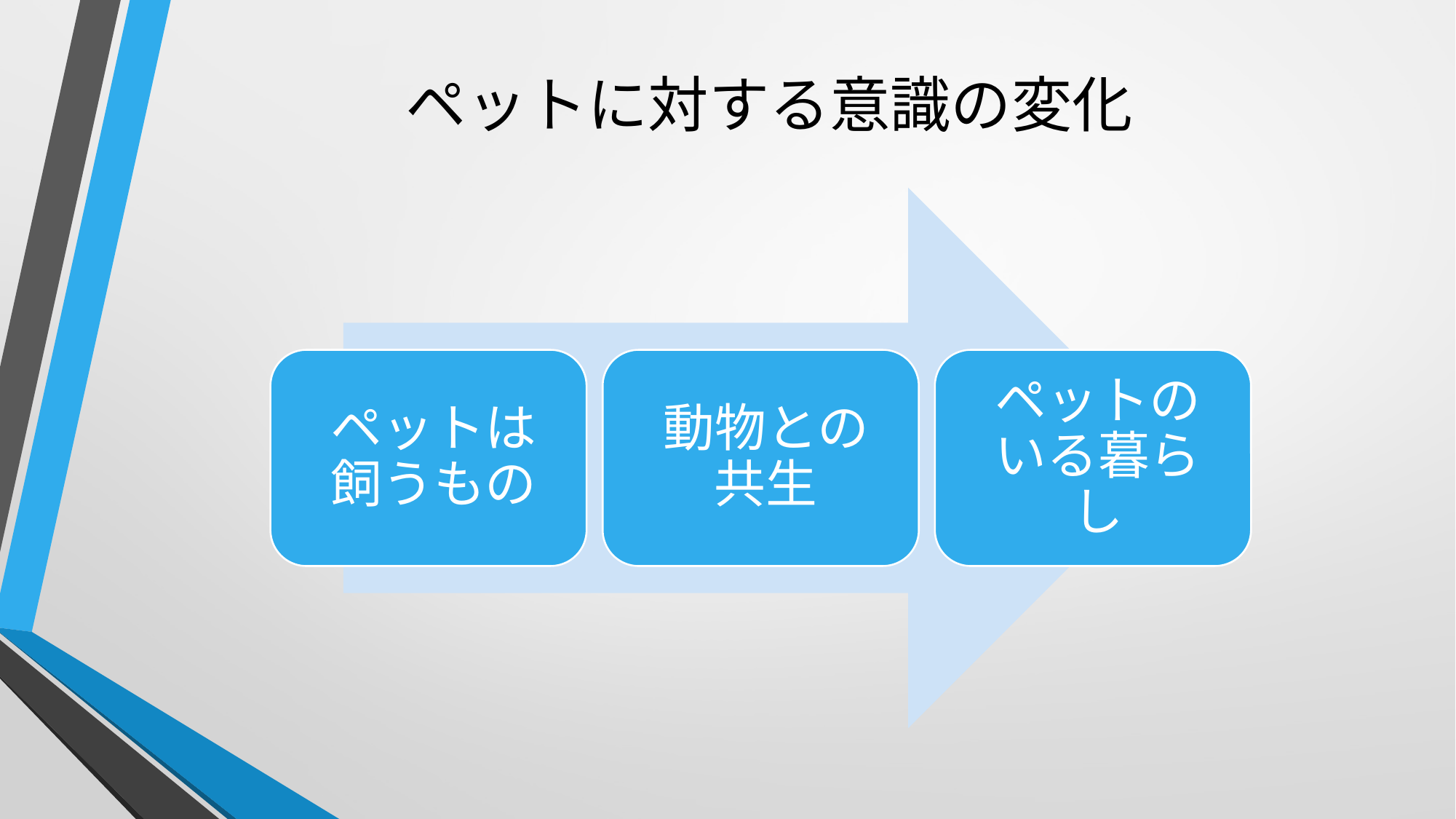

# ペットに対する意識の変化
ペットは飼うもの
動物との共生
ペットのいる暮らし